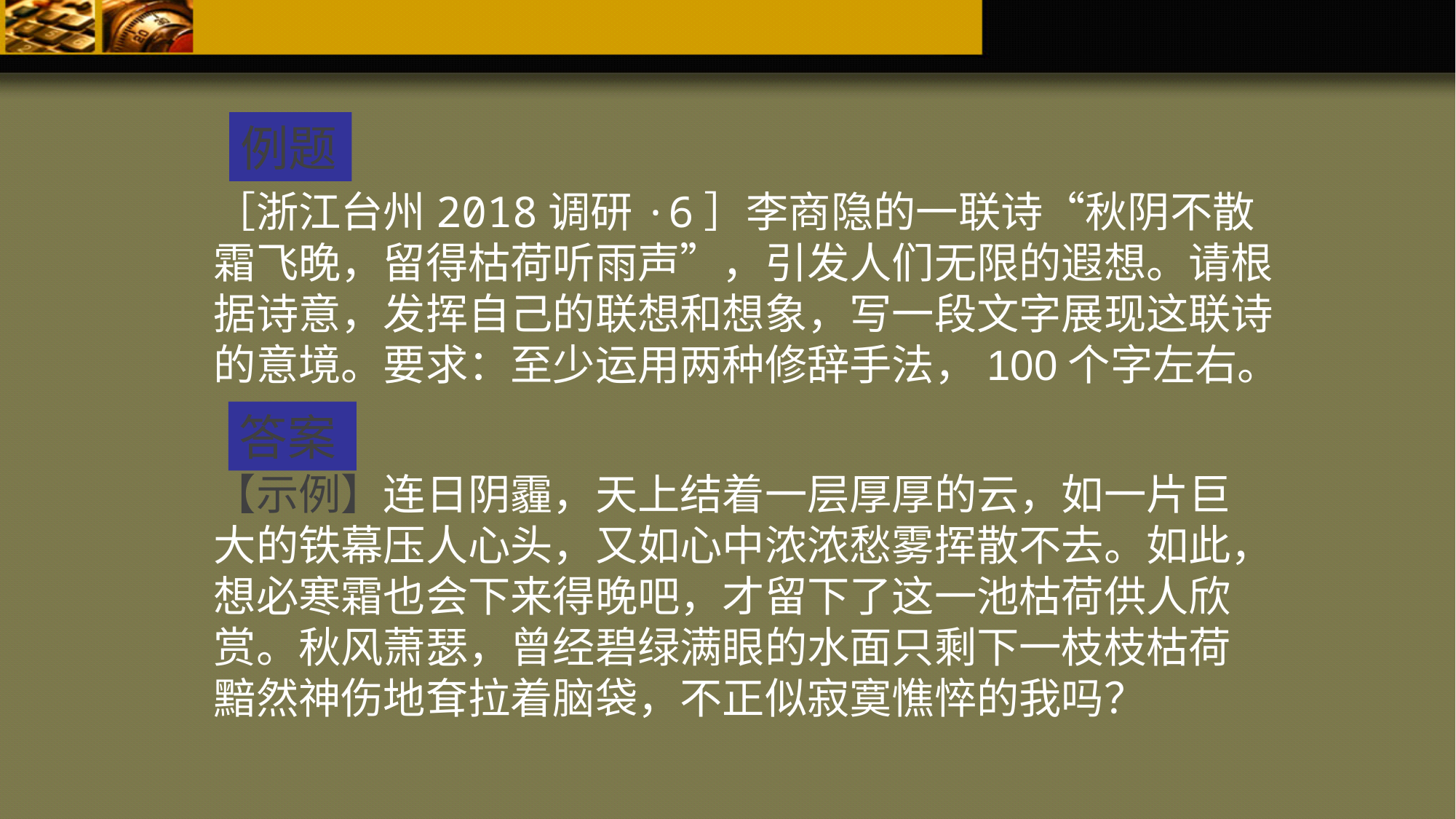

例题

［浙江台州2018调研·6］李商隐的一联诗“秋阴不散霜飞晚，留得枯荷听雨声”，引发人们无限的遐想。请根据诗意，发挥自己的联想和想象，写一段文字展现这联诗的意境。要求：至少运用两种修辞手法，100个字左右。
答案
【示例】连日阴霾，天上结着一层厚厚的云，如一片巨大的铁幕压人心头，又如心中浓浓愁雾挥散不去。如此，想必寒霜也会下来得晚吧，才留下了这一池枯荷供人欣赏。秋风萧瑟，曾经碧绿满眼的水面只剩下一枝枝枯荷黯然神伤地耷拉着脑袋，不正似寂寞憔悴的我吗？